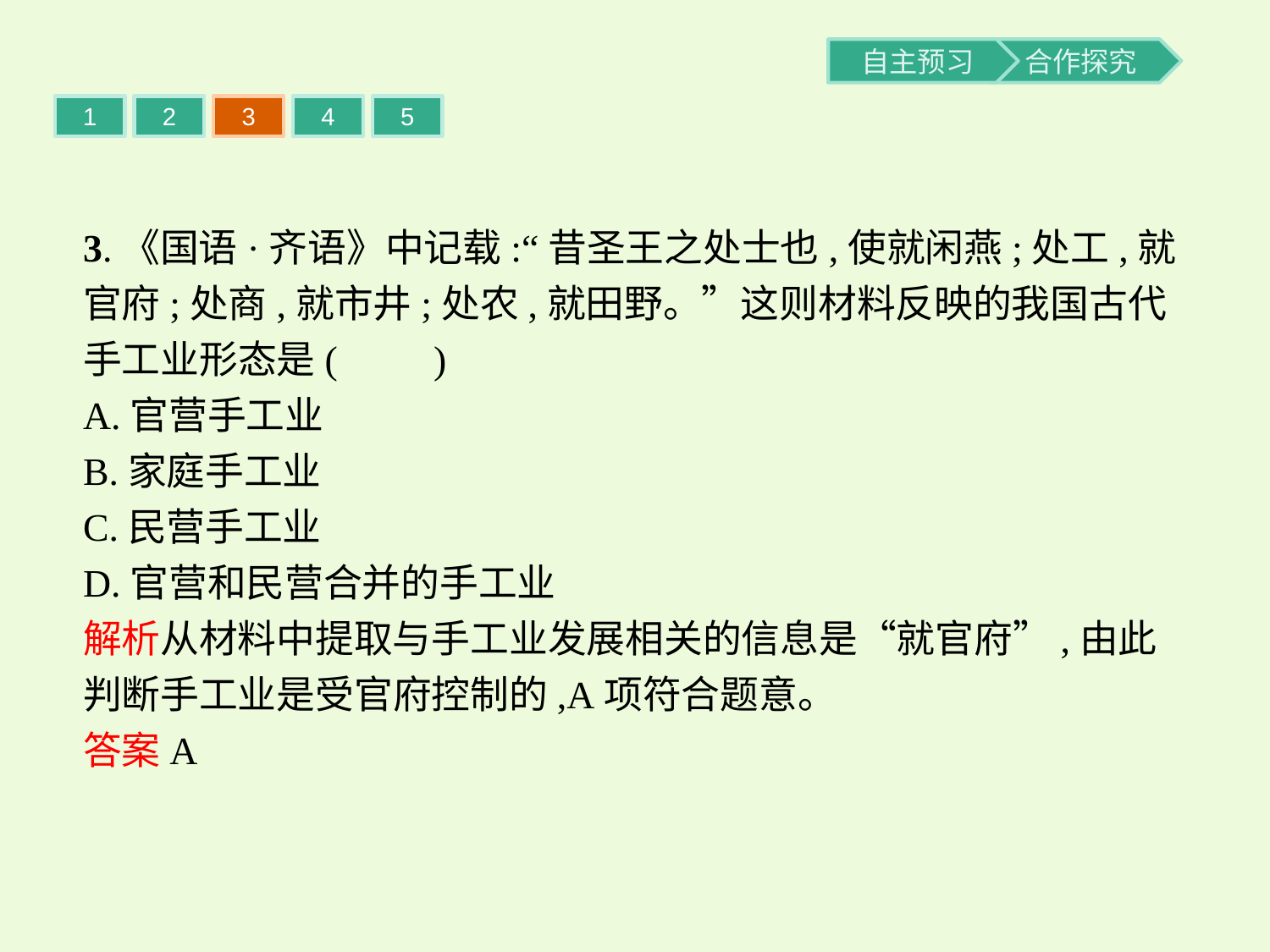

1
2
3
4
5
3.《国语·齐语》中记载:“昔圣王之处士也,使就闲燕;处工,就官府;处商,就市井;处农,就田野。”这则材料反映的我国古代手工业形态是(　　)
A.官营手工业
B.家庭手工业
C.民营手工业
D.官营和民营合并的手工业
解析从材料中提取与手工业发展相关的信息是“就官府”,由此判断手工业是受官府控制的,A项符合题意。
答案A